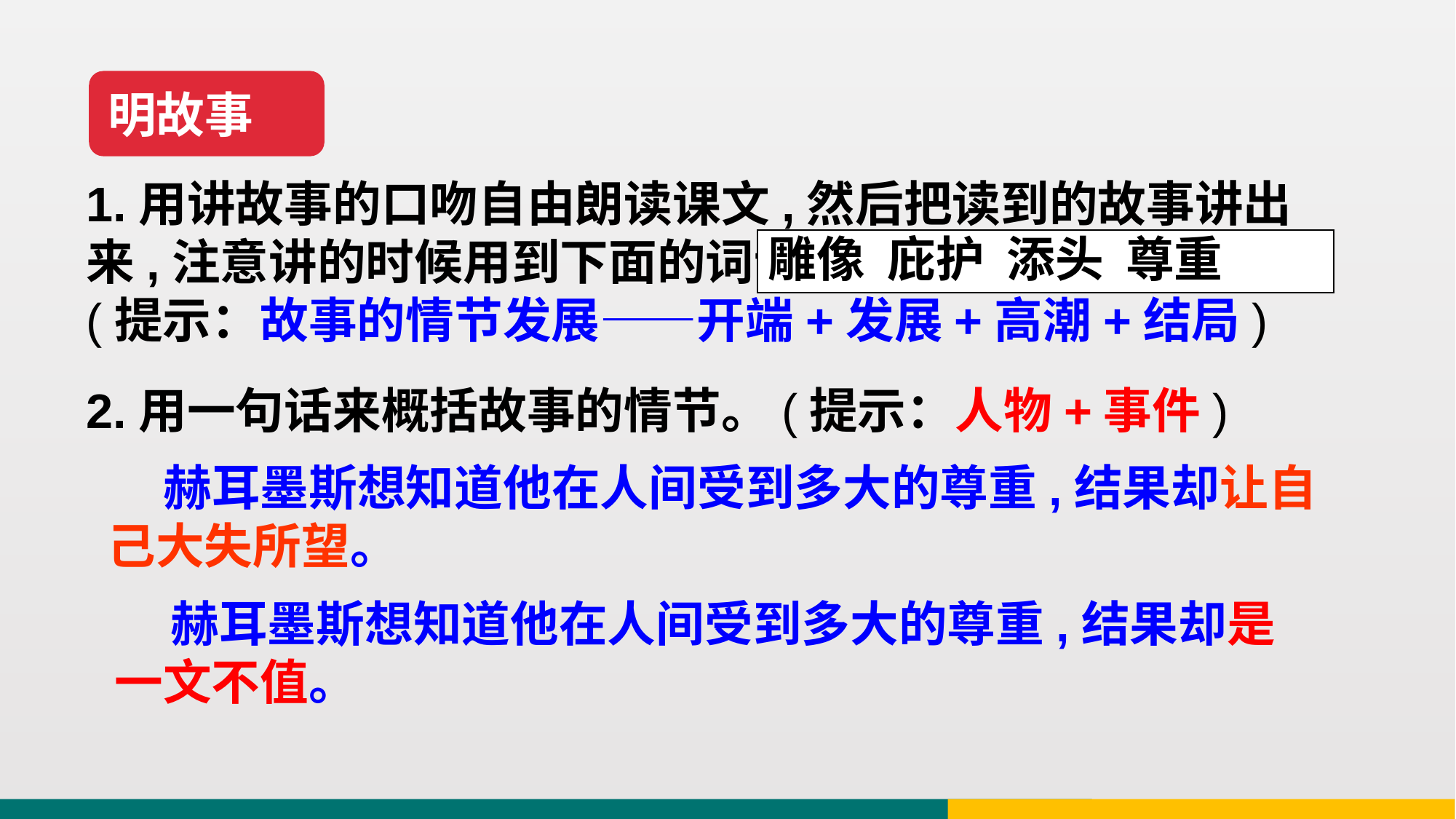

明故事
1.用讲故事的口吻自由朗读课文,然后把读到的故事讲出来,注意讲的时候用到下面的词语。
(提示：故事的情节发展——开端+发展+高潮+结局)
雕像  庇护  添头  尊重
2.用一句话来概括故事的情节。(提示：人物+事件)
    赫耳墨斯想知道他在人间受到多大的尊重,结果却让自己大失所望。
    赫耳墨斯想知道他在人间受到多大的尊重,结果却是一文不值。